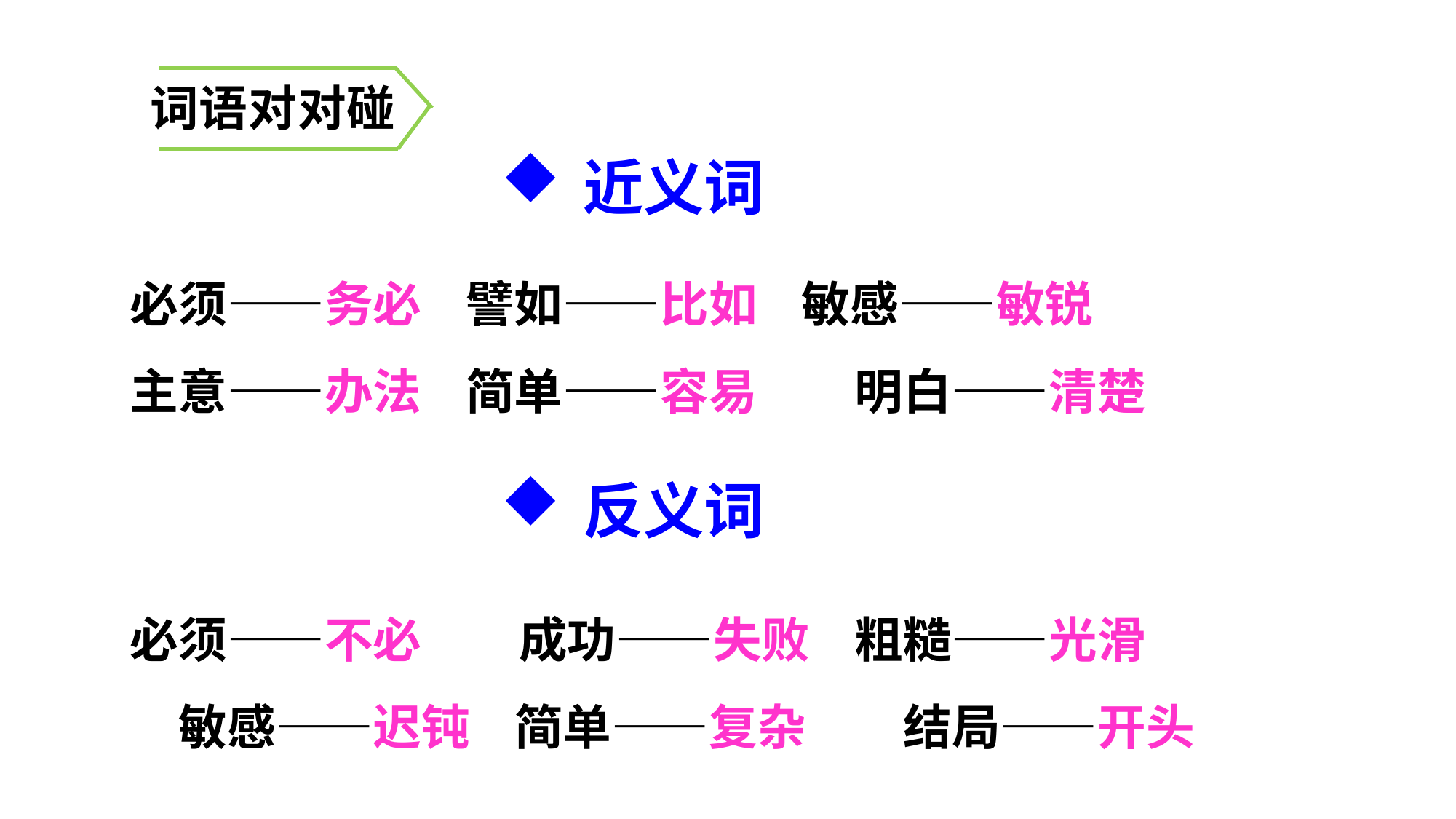

词语对对碰
近义词
必须——务必    譬如——比如    敏感——敏锐
主意——办法    简单——容易　　明白——清楚

反义词
必须——不必　　成功——失败    粗糙——光滑　　敏感——迟钝    简单——复杂　　结局——开头